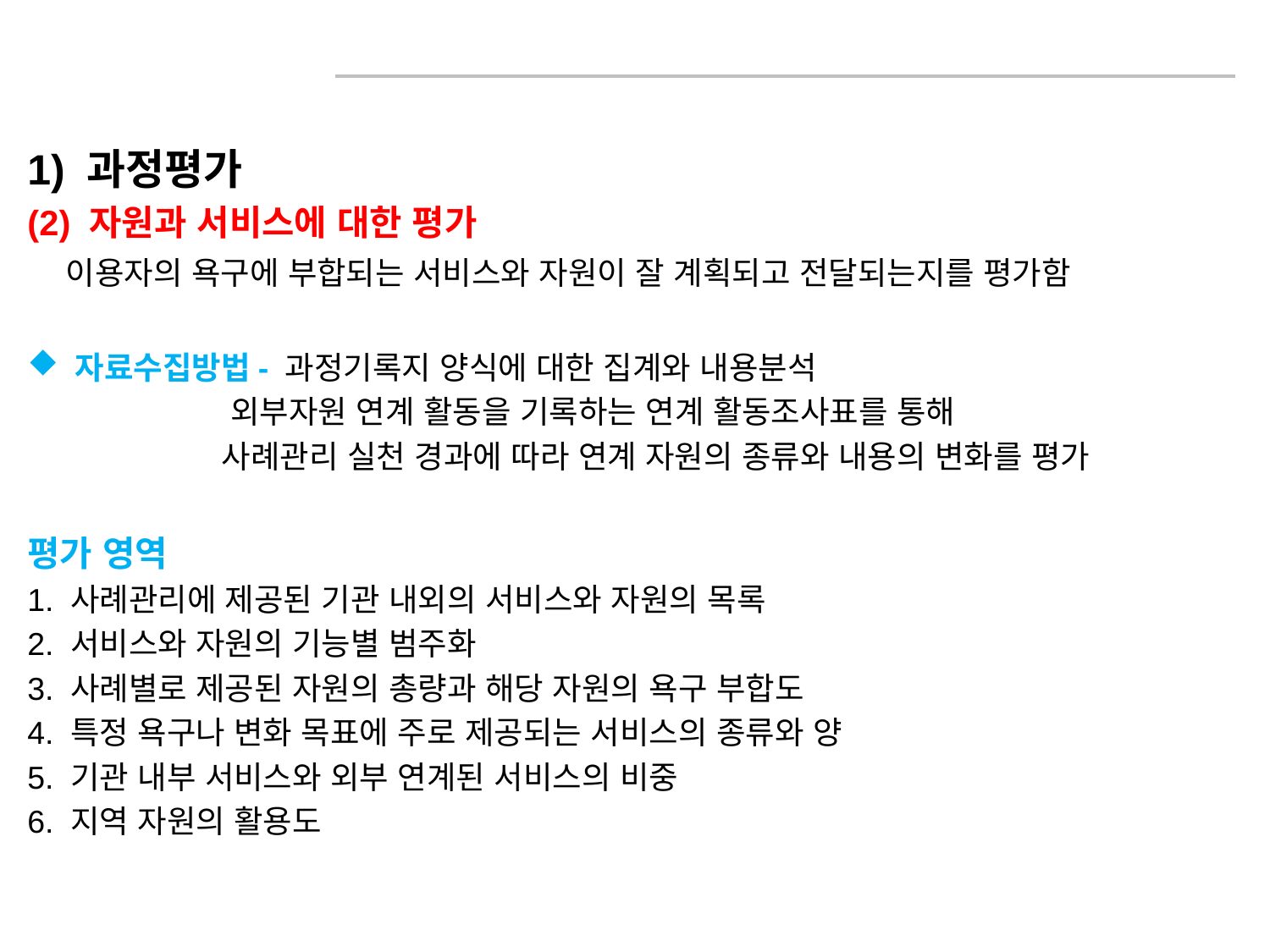

1) 과정평가
(2) 자원과 서비스에 대한 평가
   이용자의 욕구에 부합되는 서비스와 자원이 잘 계획되고 전달되는지를 평가함

자료수집방법- 과정기록지 양식에 대한 집계와 내용분석
                      외부자원 연계 활동을 기록하는 연계 활동조사표를 통해
                     사례관리 실천 경과에 따라 연계 자원의 종류와 내용의 변화를 평가

평가 영역
1. 사례관리에 제공된 기관 내외의 서비스와 자원의 목록
2. 서비스와 자원의 기능별 범주화
3. 사례별로 제공된 자원의 총량과 해당 자원의 욕구 부합도
4. 특정 욕구나 변화 목표에 주로 제공되는 서비스의 종류와 양
5. 기관 내부 서비스와 외부 연계된 서비스의 비중
6. 지역 자원의 활용도